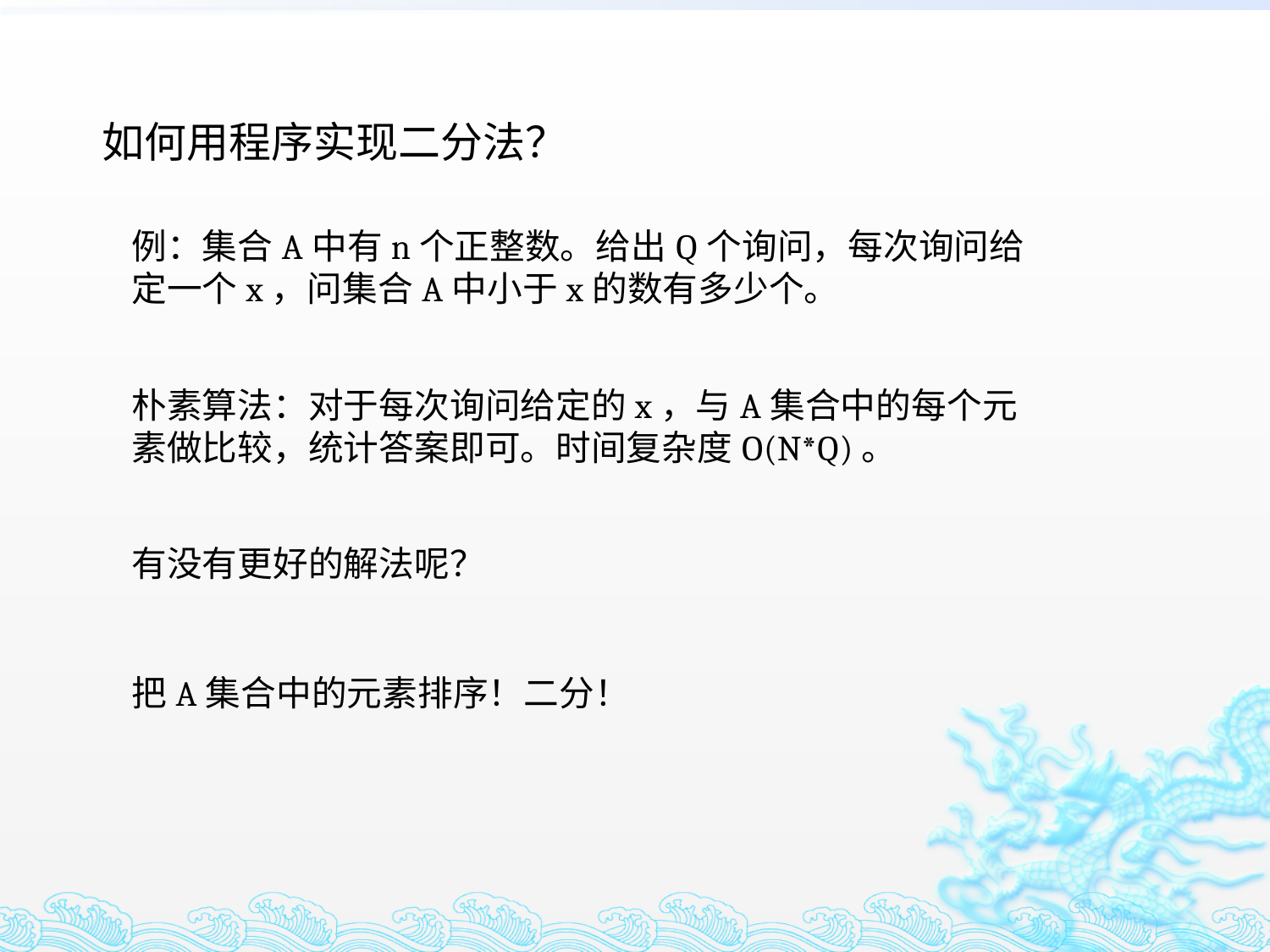

如何用程序实现二分法？
例：集合A中有n个正整数。给出Q个询问，每次询问给定一个x，问集合A中小于x的数有多少个。
朴素算法：对于每次询问给定的x，与A集合中的每个元素做比较，统计答案即可。时间复杂度O(N*Q)。
有没有更好的解法呢？
把A集合中的元素排序！二分！